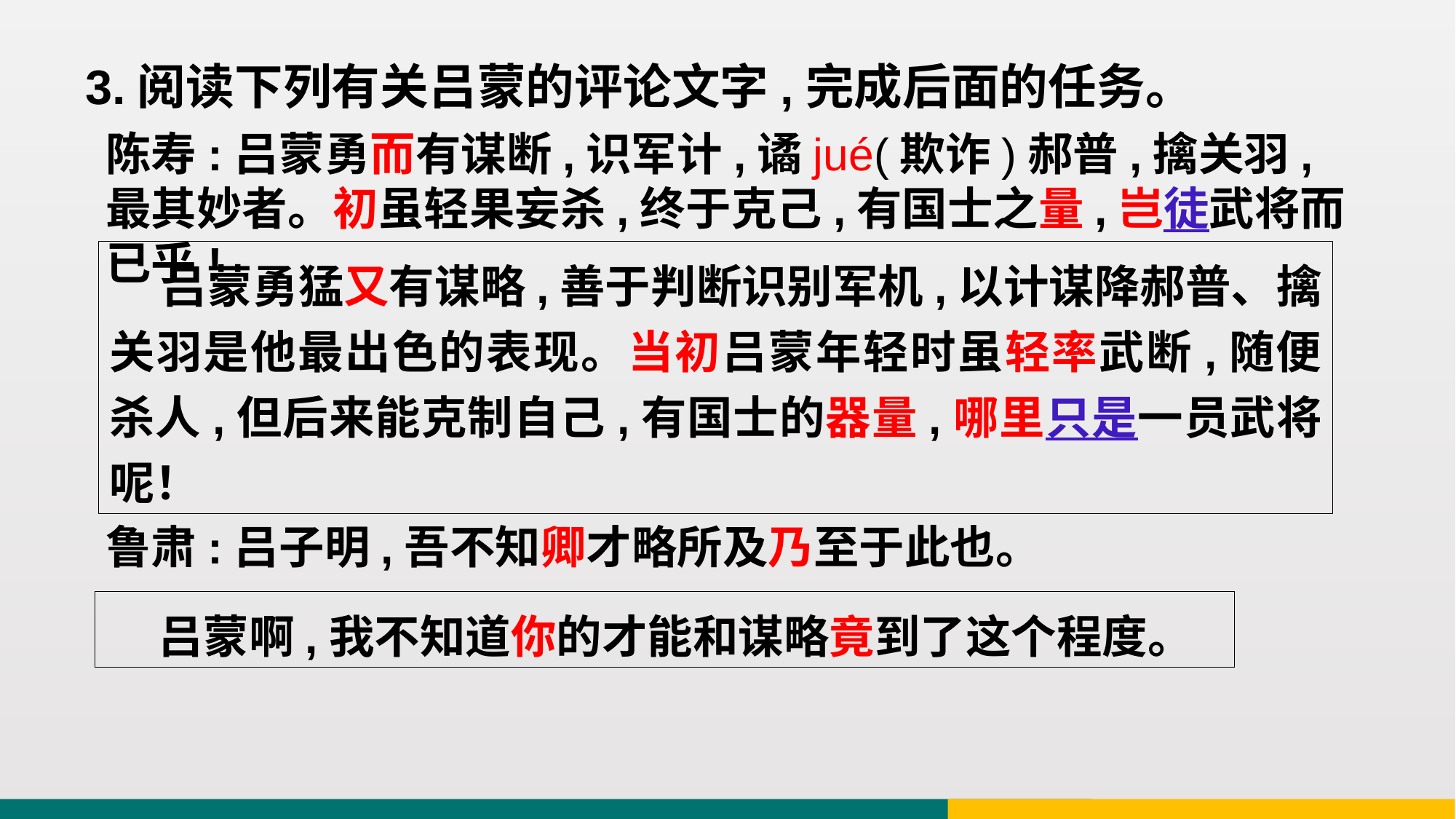

3.阅读下列有关吕蒙的评论文字,完成后面的任务。
陈寿:吕蒙勇而有谋断,识军计,谲jué(欺诈)郝普,擒关羽,最其妙者。初虽轻果妄杀,终于克己,有国士之量,岂徒武将而已乎!
    吕蒙勇猛又有谋略,善于判断识别军机,以计谋降郝普、擒关羽是他最出色的表现。当初吕蒙年轻时虽轻率武断,随便杀人,但后来能克制自己,有国士的器量,哪里只是一员武将呢！
鲁肃:吕子明,吾不知卿才略所及乃至于此也。
    吕蒙啊,我不知道你的才能和谋略竟到了这个程度。